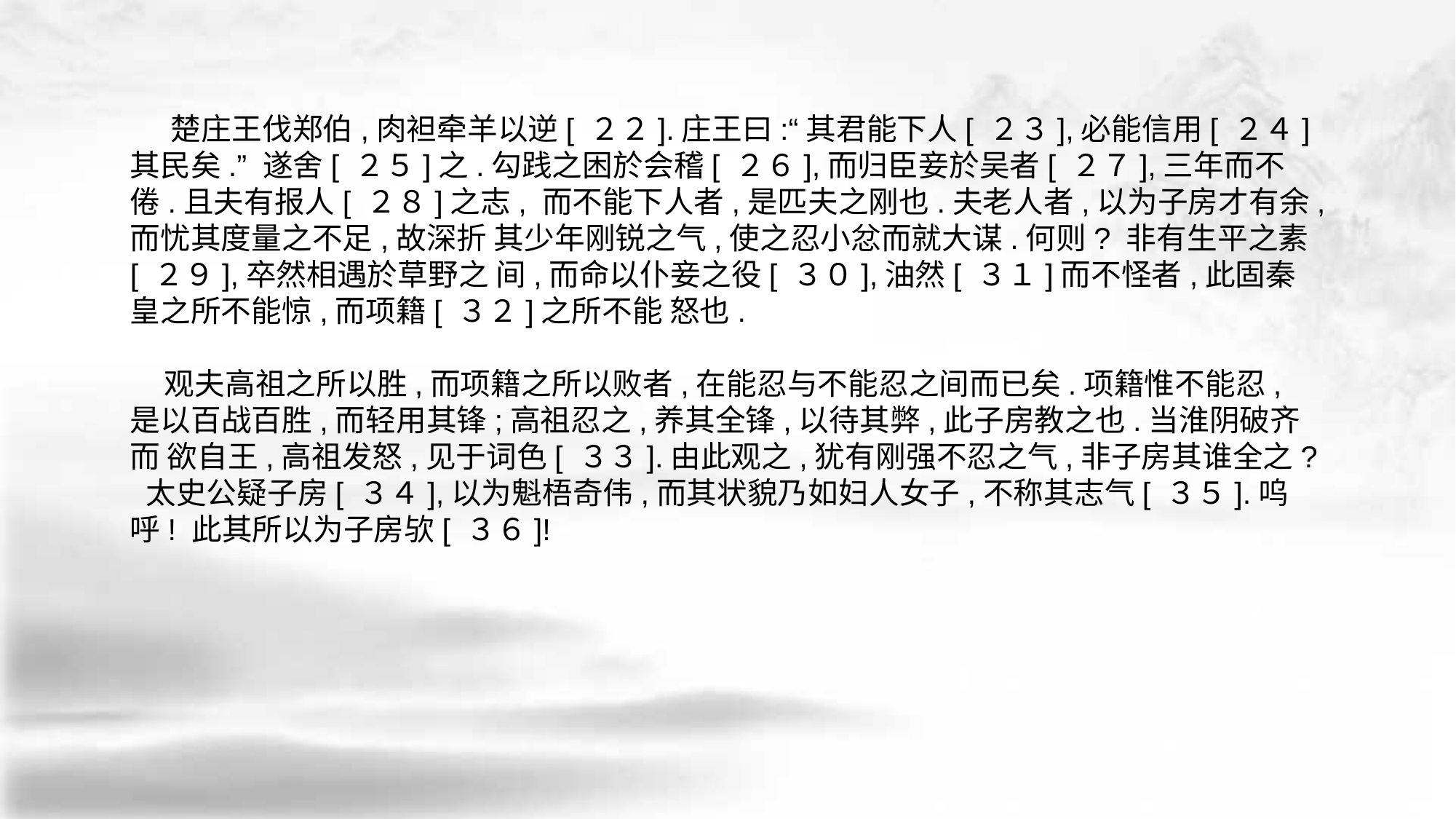

楚庄王伐郑伯,肉袒牵羊以逆[ ２２].庄王曰:“其君能下人[ ２３],必能信用[ ２４]其民矣.” 遂舍[ ２５]之.勾践之困於会稽[ ２６],而归臣妾於吴者[ ２７],三年而不倦.且夫有报人[ ２８]之志, 而不能下人者,是匹夫之刚也.夫老人者,以为子房才有余,而忧其度量之不足,故深折 其少年刚锐之气,使之忍小忿而就大谋.何则? 非有生平之素[ ２９],卒然相遇於草野之 间,而命以仆妾之役[ ３０],油然[ ３１]而不怪者,此固秦皇之所不能惊,而项籍[ ３２]之所不能 怒也.

    观夫高祖之所以胜,而项籍之所以败者,在能忍与不能忍之间而已矣.项籍惟不能忍, 是以百战百胜,而轻用其锋;高祖忍之,养其全锋,以待其弊,此子房教之也.当淮阴破齐而 欲自王,高祖发怒,见于词色[ ３３].由此观之,犹有刚强不忍之气,非子房其谁全之? 太史公疑子房[ ３４],以为魁梧奇伟,而其状貌乃如妇人女子,不称其志气[ ３５].呜呼! 此其所以为子房欤[ ３６]!